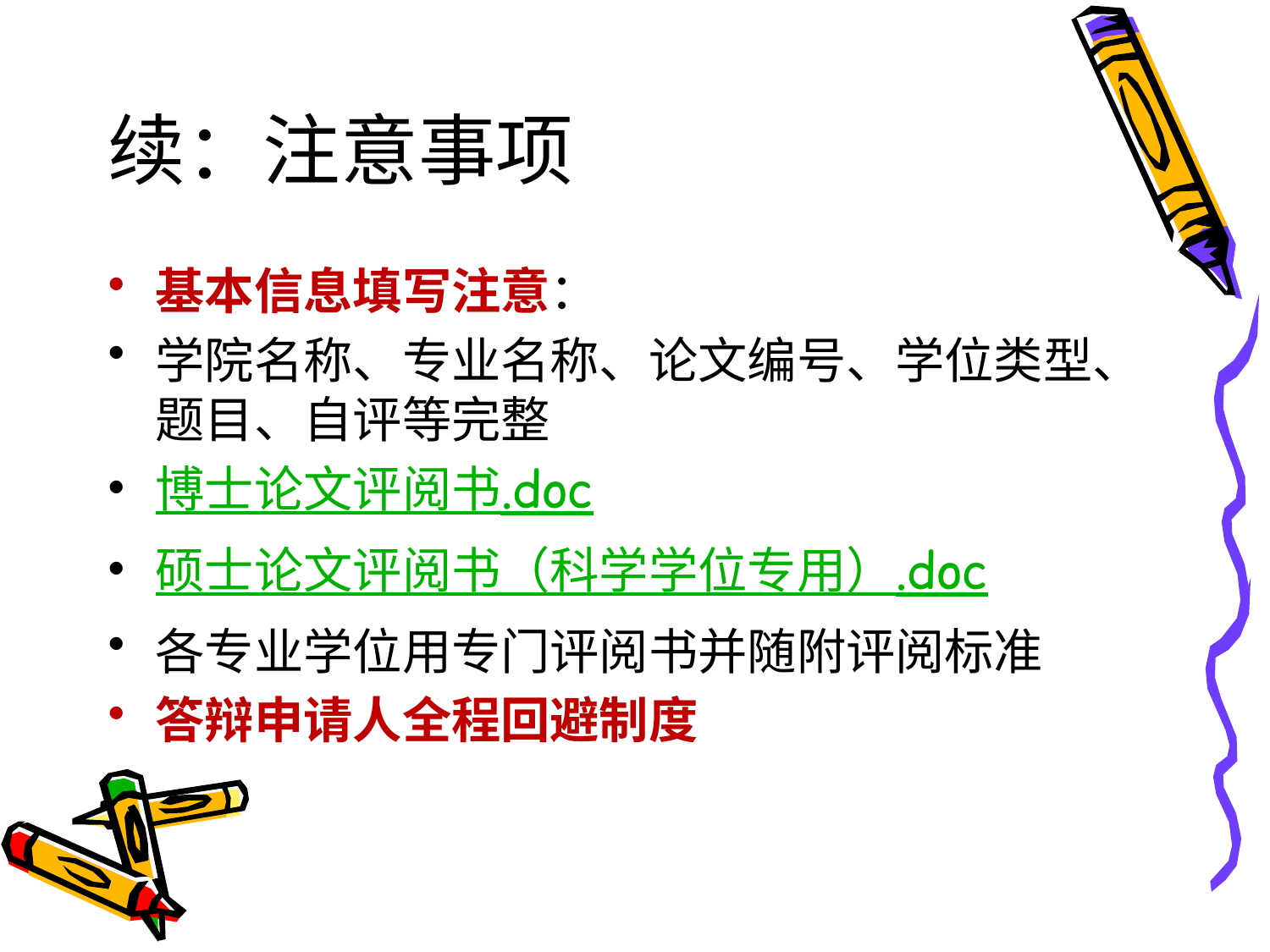

# 续：注意事项
基本信息填写注意：
学院名称、专业名称、论文编号、学位类型、题目、自评等完整
博士论文评阅书.doc
硕士论文评阅书（科学学位专用）.doc
各专业学位用专门评阅书并随附评阅标准
答辩申请人全程回避制度